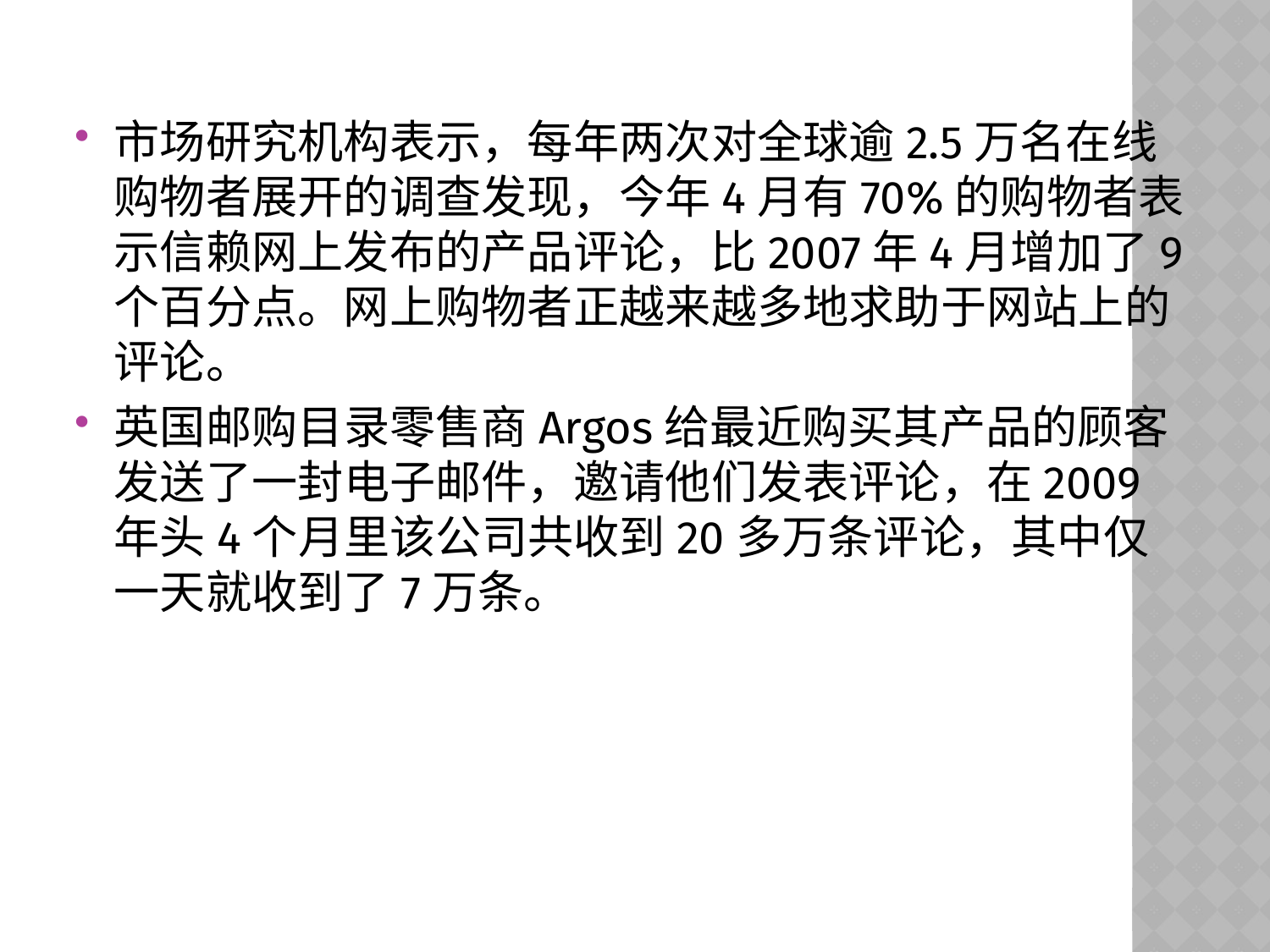

市场研究机构表示，每年两次对全球逾2.5万名在线购物者展开的调查发现，今年4月有70%的购物者表示信赖网上发布的产品评论，比2007年4月增加了9个百分点。网上购物者正越来越多地求助于网站上的评论。
英国邮购目录零售商Argos给最近购买其产品的顾客发送了一封电子邮件，邀请他们发表评论，在2009年头4个月里该公司共收到20多万条评论，其中仅一天就收到了7万条。